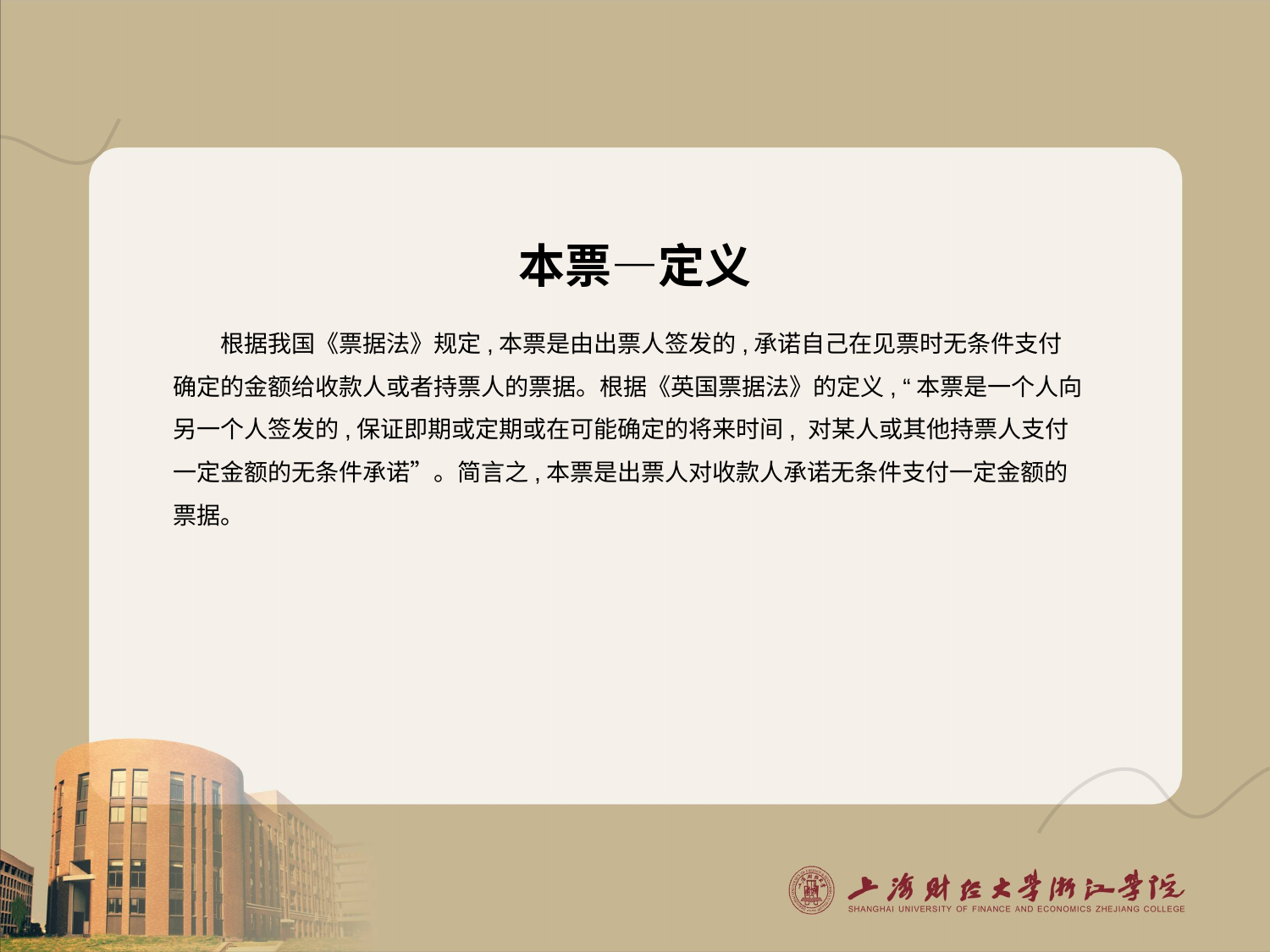

# 本票—定义
根据我国《票据法》规定,本票是由出票人签发的,承诺自己在见票时无条件支付确定的金额给收款人或者持票人的票据。根据《英国票据法》的定义, “本票是一个人向另一个人签发的,保证即期或定期或在可能确定的将来时间, 对某人或其他持票人支付一定金额的无条件承诺”。简言之,本票是出票人对收款人承诺无条件支付一定金额的票据。